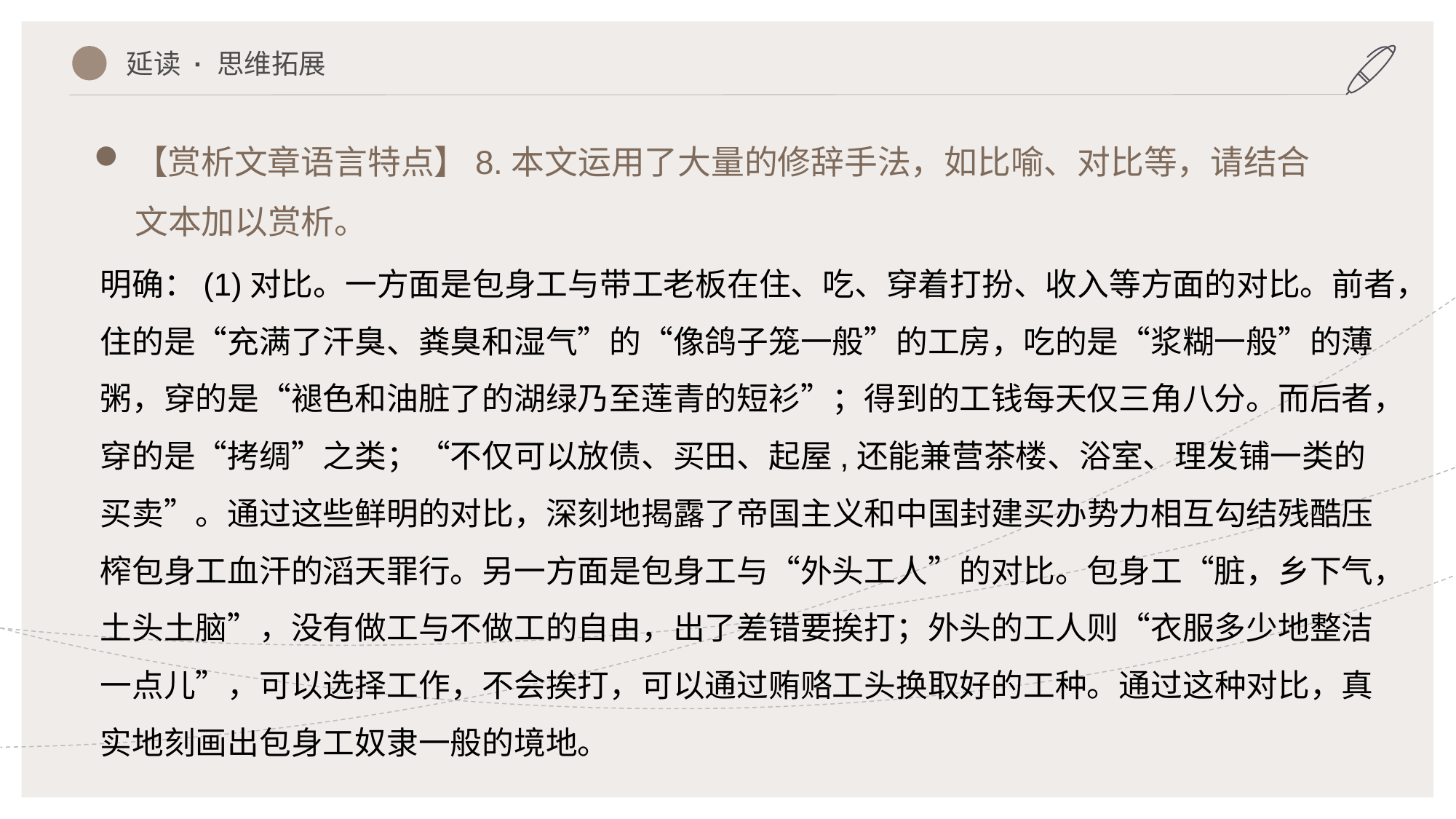

延读 · 思维拓展

【赏析文章语言特点】8.本文运用了大量的修辞手法，如比喻、对比等，请结合文本加以赏析。
明确：(1)对比。一方面是包身工与带工老板在住、吃、穿着打扮、收入等方面的对比。前者，住的是“充满了汗臭、粪臭和湿气”的“像鸽子笼一般”的工房，吃的是“浆糊一般”的薄粥，穿的是“褪色和油脏了的湖绿乃至莲青的短衫”；得到的工钱每天仅三角八分。而后者，穿的是“拷绸”之类；“不仅可以放债、买田、起屋,还能兼营茶楼、浴室、理发铺一类的买卖”。通过这些鲜明的对比，深刻地揭露了帝国主义和中国封建买办势力相互勾结残酷压榨包身工血汗的滔天罪行。另一方面是包身工与“外头工人”的对比。包身工“脏，乡下气，土头土脑”，没有做工与不做工的自由，出了差错要挨打；外头的工人则“衣服多少地整洁一点儿”，可以选择工作，不会挨打，可以通过贿赂工头换取好的工种。通过这种对比，真实地刻画出包身工奴隶一般的境地。